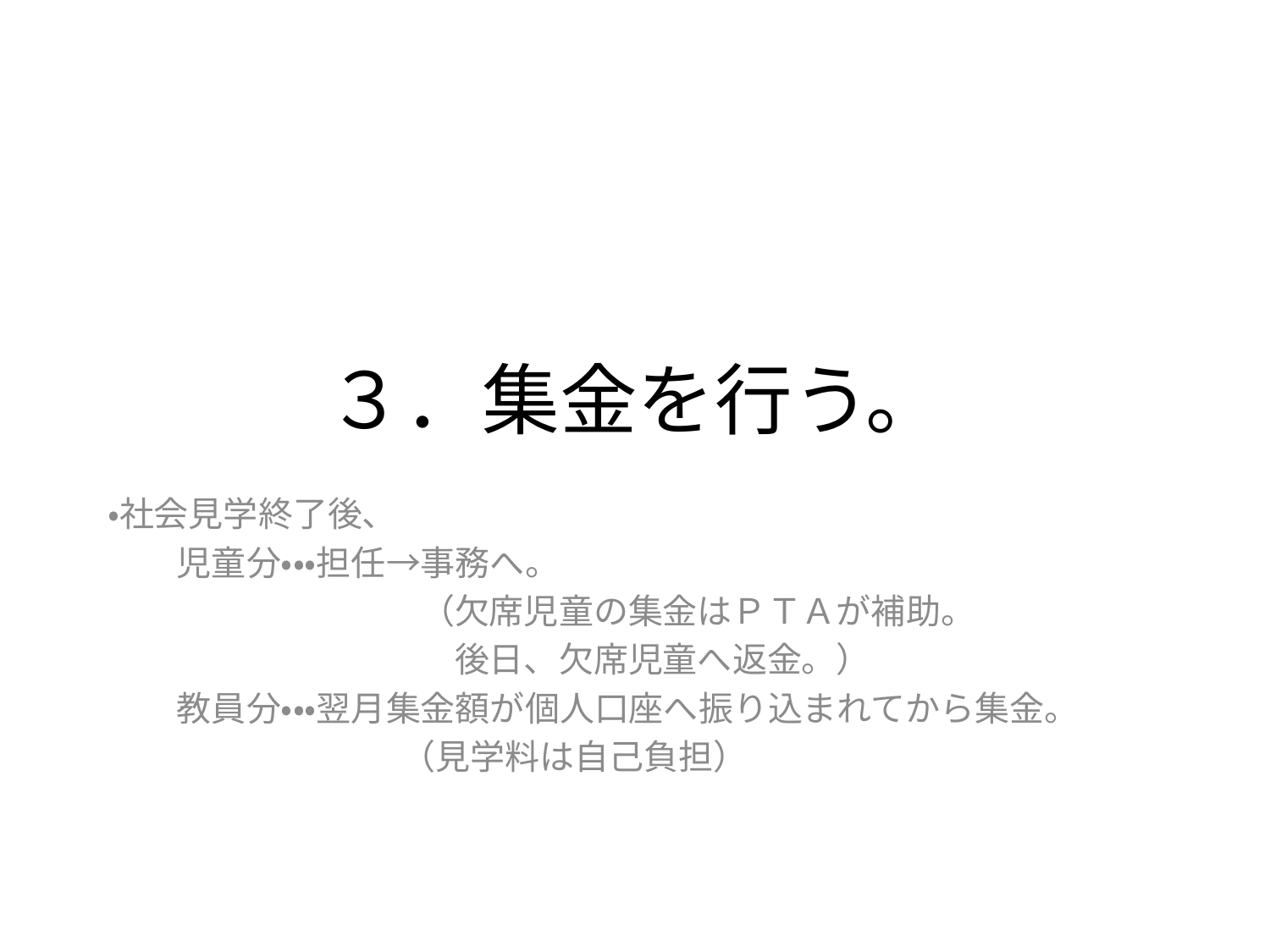

# ３．集金を行う。
・社会見学終了後、
　　児童分・・・担任→事務へ。
　　　　　　　　　（欠席児童の集金はＰＴＡが補助。
　　　　　　　　　　後日、欠席児童へ返金。）
　　教員分・・・翌月集金額が個人口座へ振り込まれてから集金。
　　　　　　　　  （見学料は自己負担）